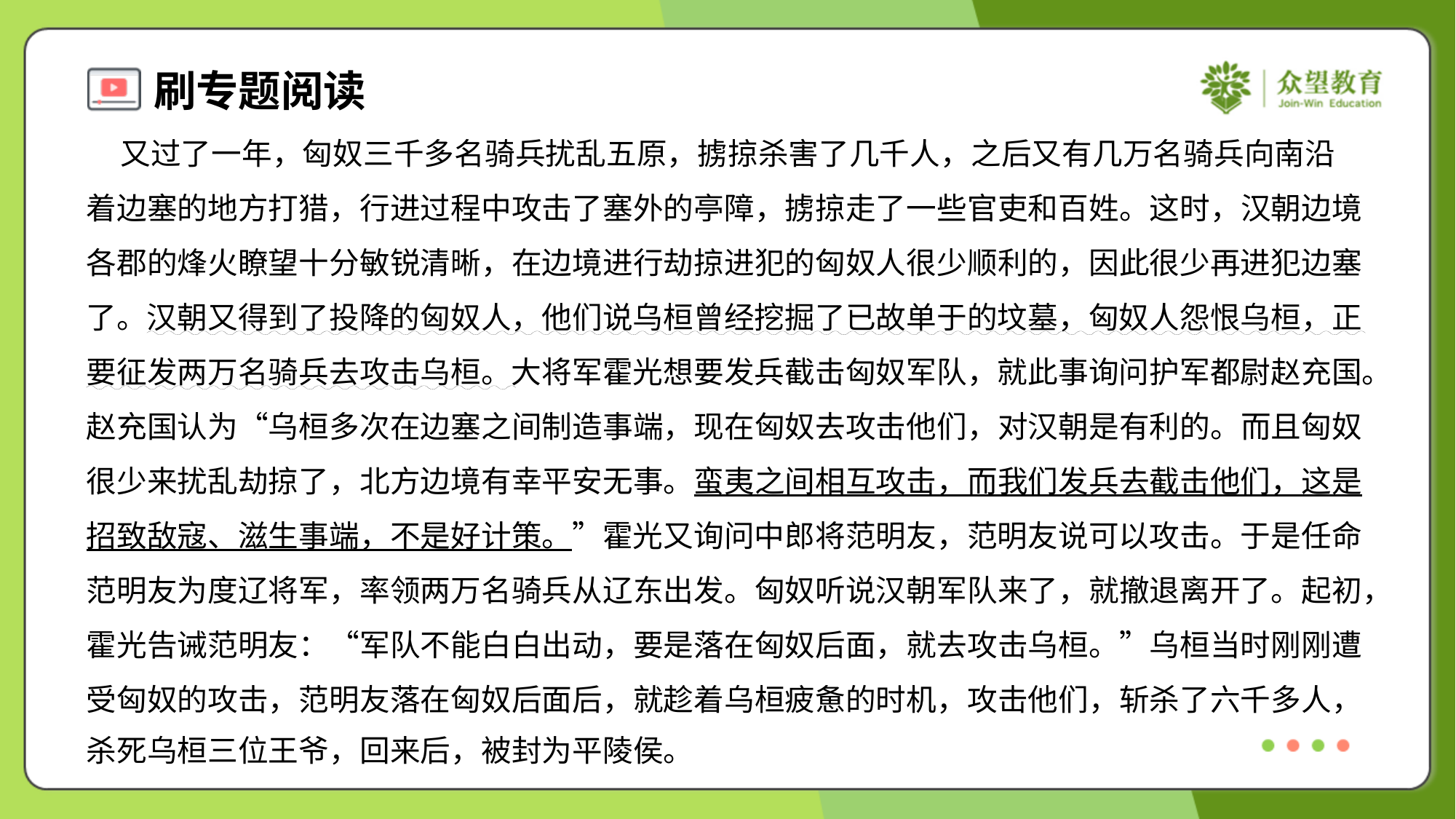

又过了一年，匈奴三千多名骑兵扰乱五原，掳掠杀害了几千人，之后又有几万名骑兵向南沿
着边塞的地方打猎，行进过程中攻击了塞外的亭障，掳掠走了一些官吏和百姓。这时，汉朝边境
各郡的烽火瞭望十分敏锐清晰，在边境进行劫掠进犯的匈奴人很少顺利的，因此很少再进犯边塞
了。汉朝又得到了投降的匈奴人，他们说乌桓曾经挖掘了已故单于的坟墓，匈奴人怨恨乌桓，正
要征发两万名骑兵去攻击乌桓。大将军霍光想要发兵截击匈奴军队，就此事询问护军都尉赵充国。
赵充国认为“乌桓多次在边塞之间制造事端，现在匈奴去攻击他们，对汉朝是有利的。而且匈奴
很少来扰乱劫掠了，北方边境有幸平安无事。蛮夷之间相互攻击，而我们发兵去截击他们，这是
招致敌寇、滋生事端，不是好计策。”霍光又询问中郎将范明友，范明友说可以攻击。于是任命
范明友为度辽将军，率领两万名骑兵从辽东出发。匈奴听说汉朝军队来了，就撤退离开了。起初，
霍光告诫范明友：“军队不能白白出动，要是落在匈奴后面，就去攻击乌桓。”乌桓当时刚刚遭
受匈奴的攻击，范明友落在匈奴后面后，就趁着乌桓疲惫的时机，攻击他们，斩杀了六千多人，
杀死乌桓三位王爷，回来后，被封为平陵侯。